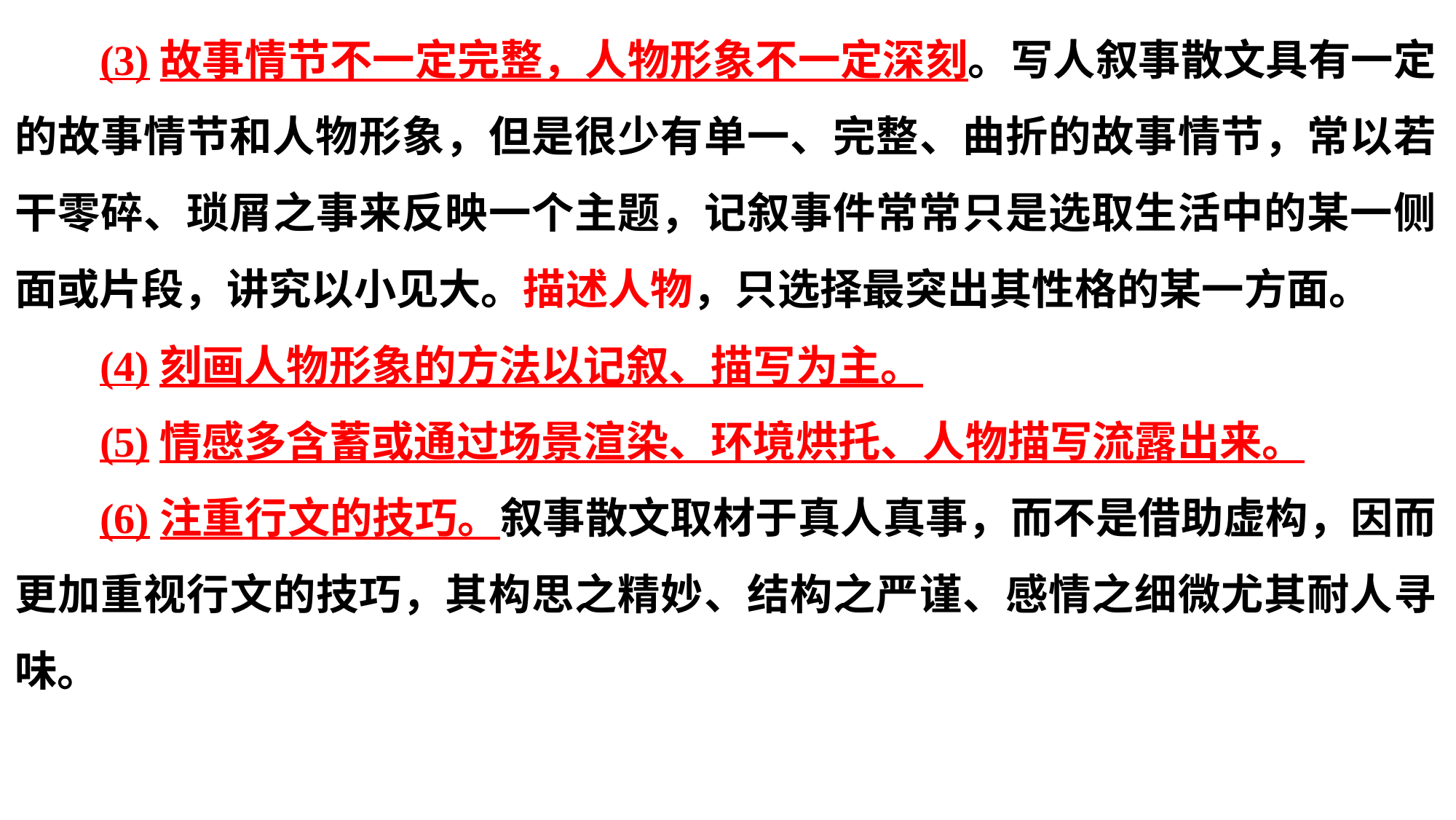

(3)故事情节不一定完整，人物形象不一定深刻。写人叙事散文具有一定的故事情节和人物形象，但是很少有单一、完整、曲折的故事情节，常以若干零碎、琐屑之事来反映一个主题，记叙事件常常只是选取生活中的某一侧面或片段，讲究以小见大。描述人物，只选择最突出其性格的某一方面。
(4)刻画人物形象的方法以记叙、描写为主。
(5)情感多含蓄或通过场景渲染、环境烘托、人物描写流露出来。
(6)注重行文的技巧。叙事散文取材于真人真事，而不是借助虚构，因而更加重视行文的技巧，其构思之精妙、结构之严谨、感情之细微尤其耐人寻味。